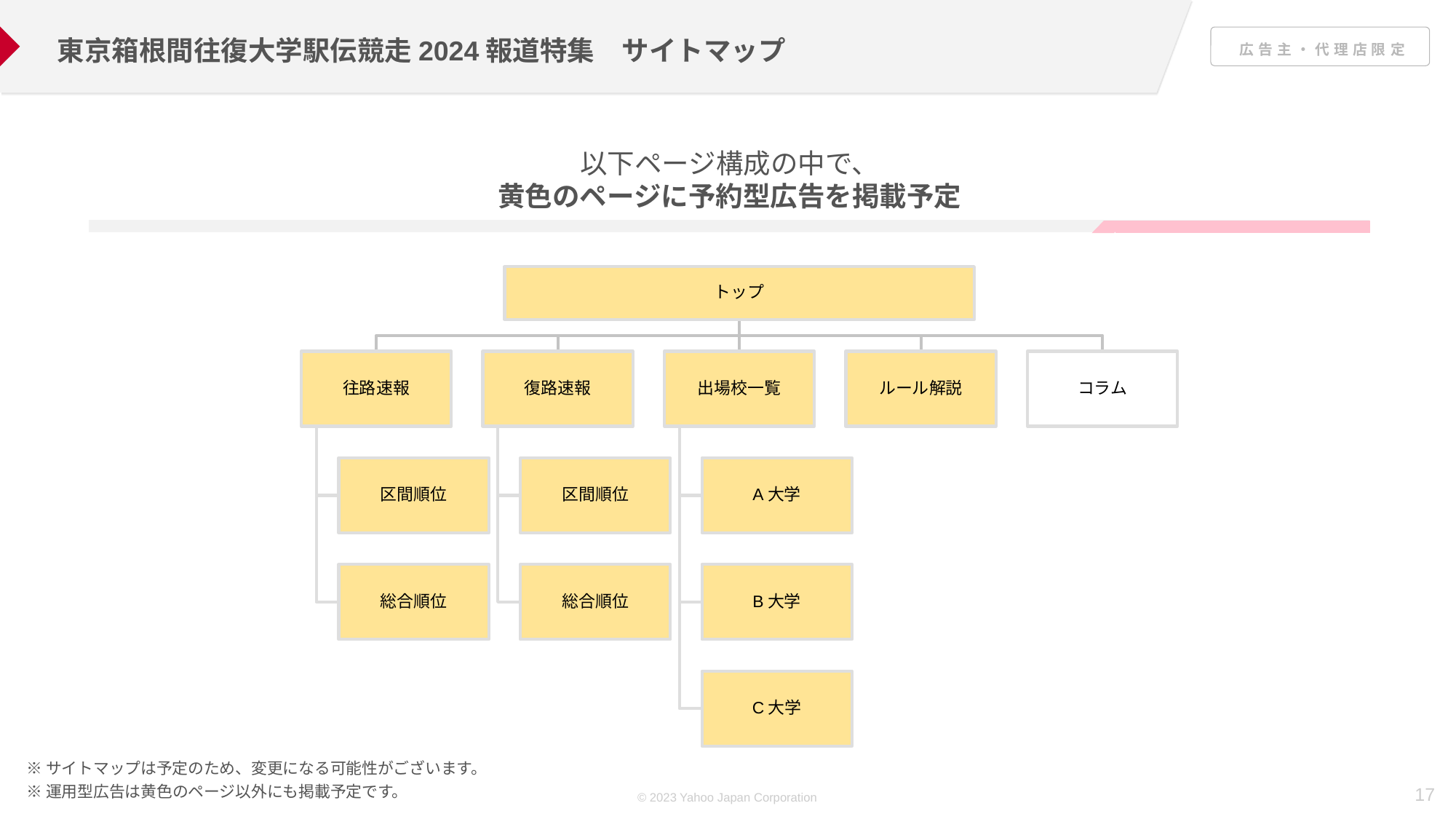

東京箱根間往復大学駅伝競走2024報道特集　サイトマップ
以下ページ構成の中で、
黄色のページに予約型広告を掲載予定

トップ
往路速報
区間順位
総合順位
復路速報
区間順位
総合順位
出場校一覧
A大学
B大学
C大学
ルール解説
コラム
※サイトマップは予定のため、変更になる可能性がございます。
※運用型広告は黄色のページ以外にも掲載予定です。